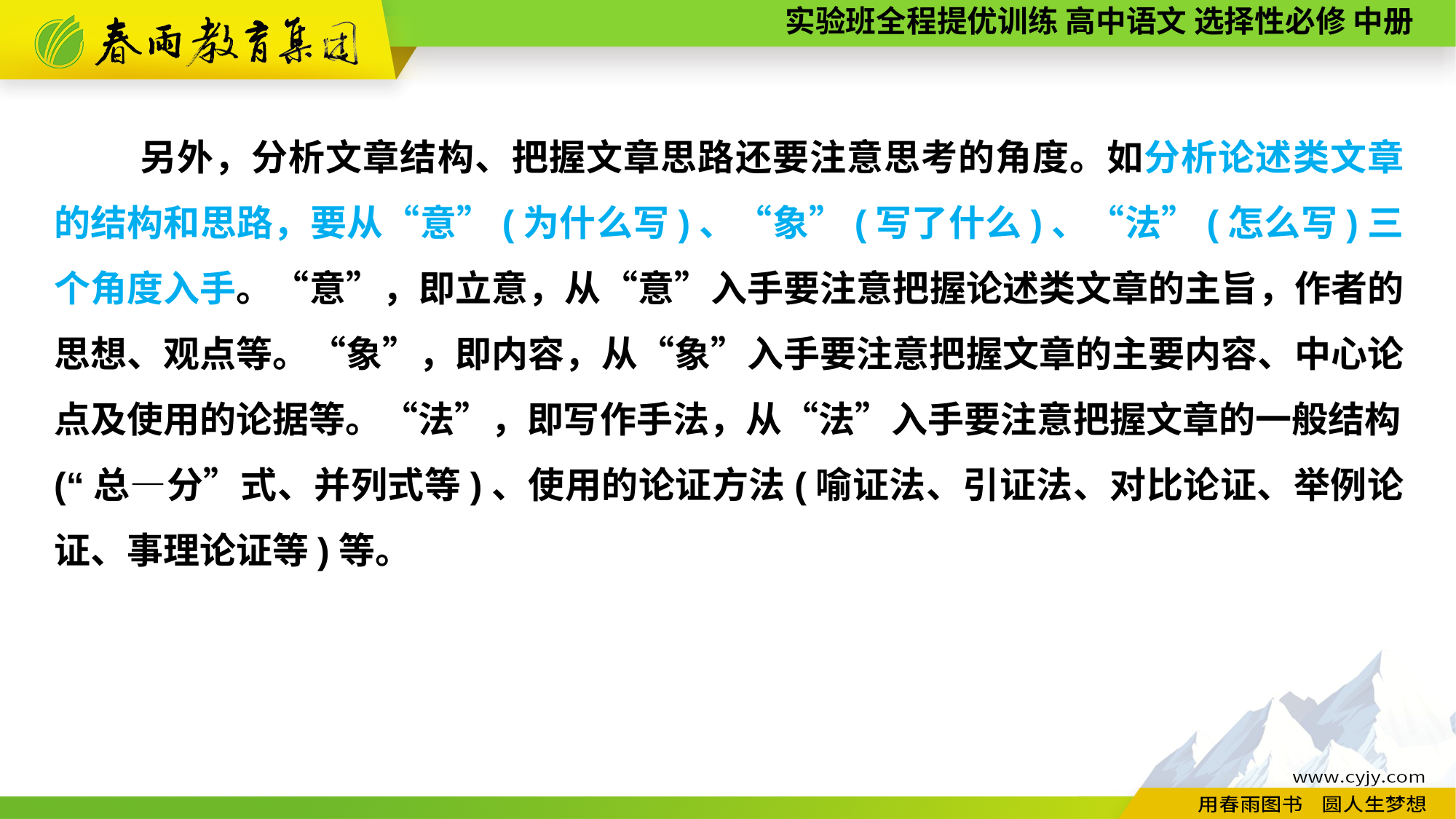

另外，分析文章结构、把握文章思路还要注意思考的角度。如分析论述类文章的结构和思路，要从“意”(为什么写)、“象”(写了什么)、“法”(怎么写)三个角度入手。“意”，即立意，从“意”入手要注意把握论述类文章的主旨，作者的思想、观点等。“象”，即内容，从“象”入手要注意把握文章的主要内容、中心论点及使用的论据等。“法”，即写作手法，从“法”入手要注意把握文章的一般结构(“总—分”式、并列式等)、使用的论证方法(喻证法、引证法、对比论证、举例论证、事理论证等)等。